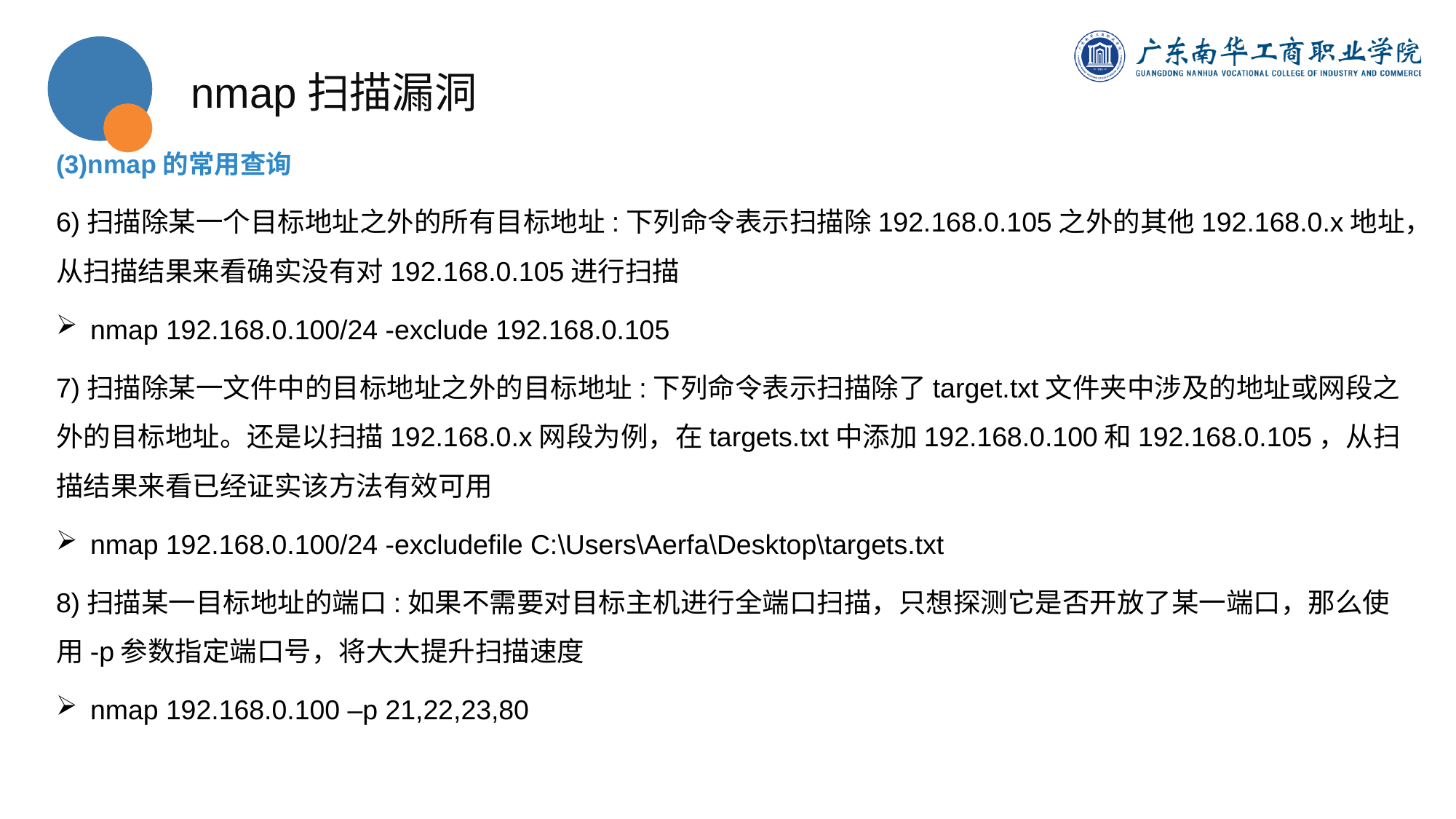

nmap扫描漏洞

(3)nmap的常用查询
6)扫描除某一个目标地址之外的所有目标地址:下列命令表示扫描除192.168.0.105之外的其他192.168.0.x地址，从扫描结果来看确实没有对192.168.0.105进行扫描
nmap 192.168.0.100/24 -exclude 192.168.0.105
7)扫描除某一文件中的目标地址之外的目标地址:下列命令表示扫描除了target.txt文件夹中涉及的地址或网段之外的目标地址。还是以扫描192.168.0.x网段为例，在targets.txt中添加192.168.0.100和192.168.0.105，从扫描结果来看已经证实该方法有效可用
nmap 192.168.0.100/24 -excludefile C:\Users\Aerfa\Desktop\targets.txt
8)扫描某一目标地址的端口:如果不需要对目标主机进行全端口扫描，只想探测它是否开放了某一端口，那么使用-p参数指定端口号，将大大提升扫描速度
nmap 192.168.0.100 –p 21,22,23,80